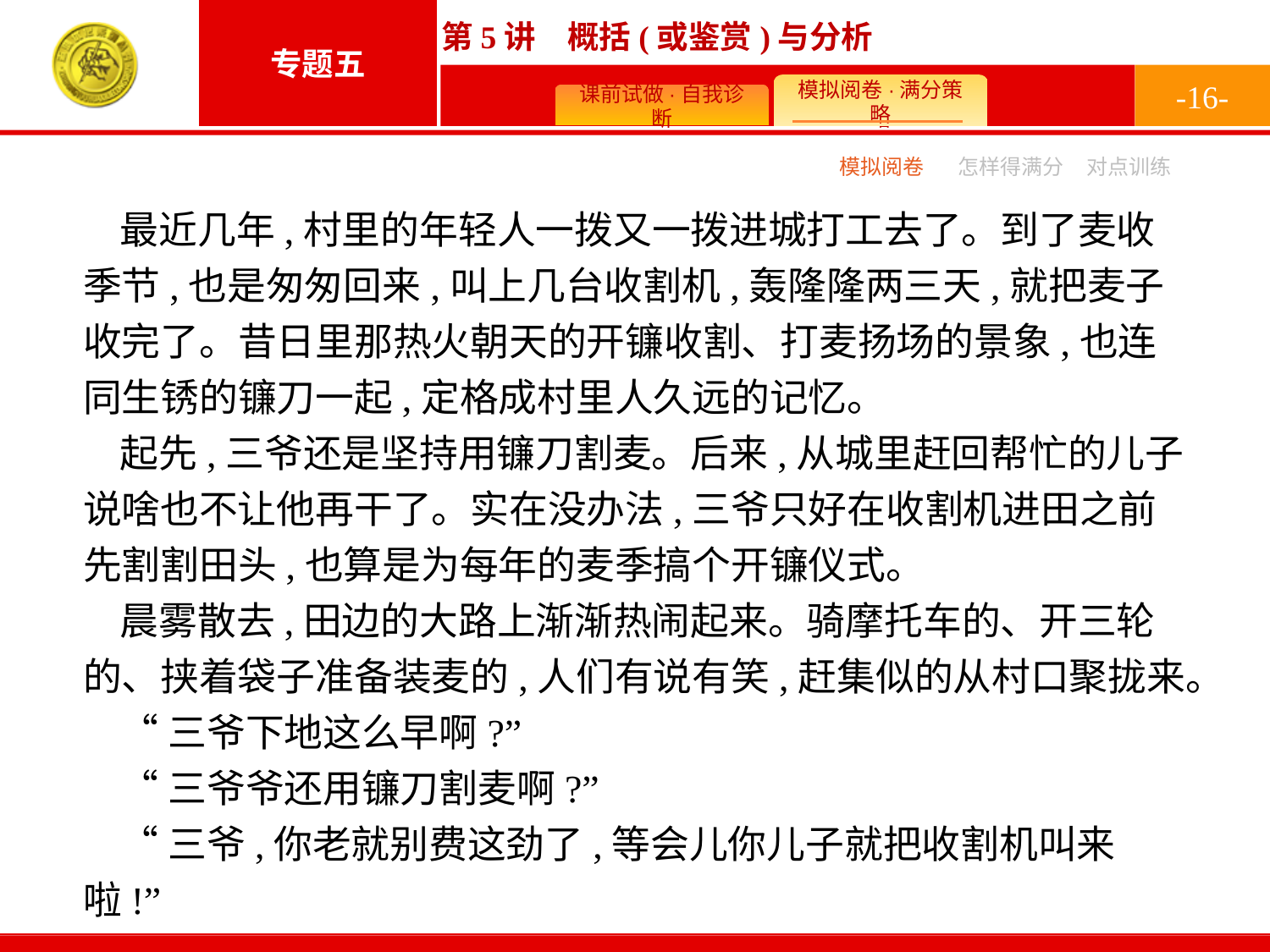

-16-
模拟阅卷
怎样得满分
对点训练
最近几年,村里的年轻人一拨又一拨进城打工去了。到了麦收季节,也是匆匆回来,叫上几台收割机,轰隆隆两三天,就把麦子收完了。昔日里那热火朝天的开镰收割、打麦扬场的景象,也连同生锈的镰刀一起,定格成村里人久远的记忆。
起先,三爷还是坚持用镰刀割麦。后来,从城里赶回帮忙的儿子说啥也不让他再干了。实在没办法,三爷只好在收割机进田之前先割割田头,也算是为每年的麦季搞个开镰仪式。
晨雾散去,田边的大路上渐渐热闹起来。骑摩托车的、开三轮的、挟着袋子准备装麦的,人们有说有笑,赶集似的从村口聚拢来。
“三爷下地这么早啊?”
“三爷爷还用镰刀割麦啊?”
“三爷,你老就别费这劲了,等会儿你儿子就把收割机叫来啦!”
……